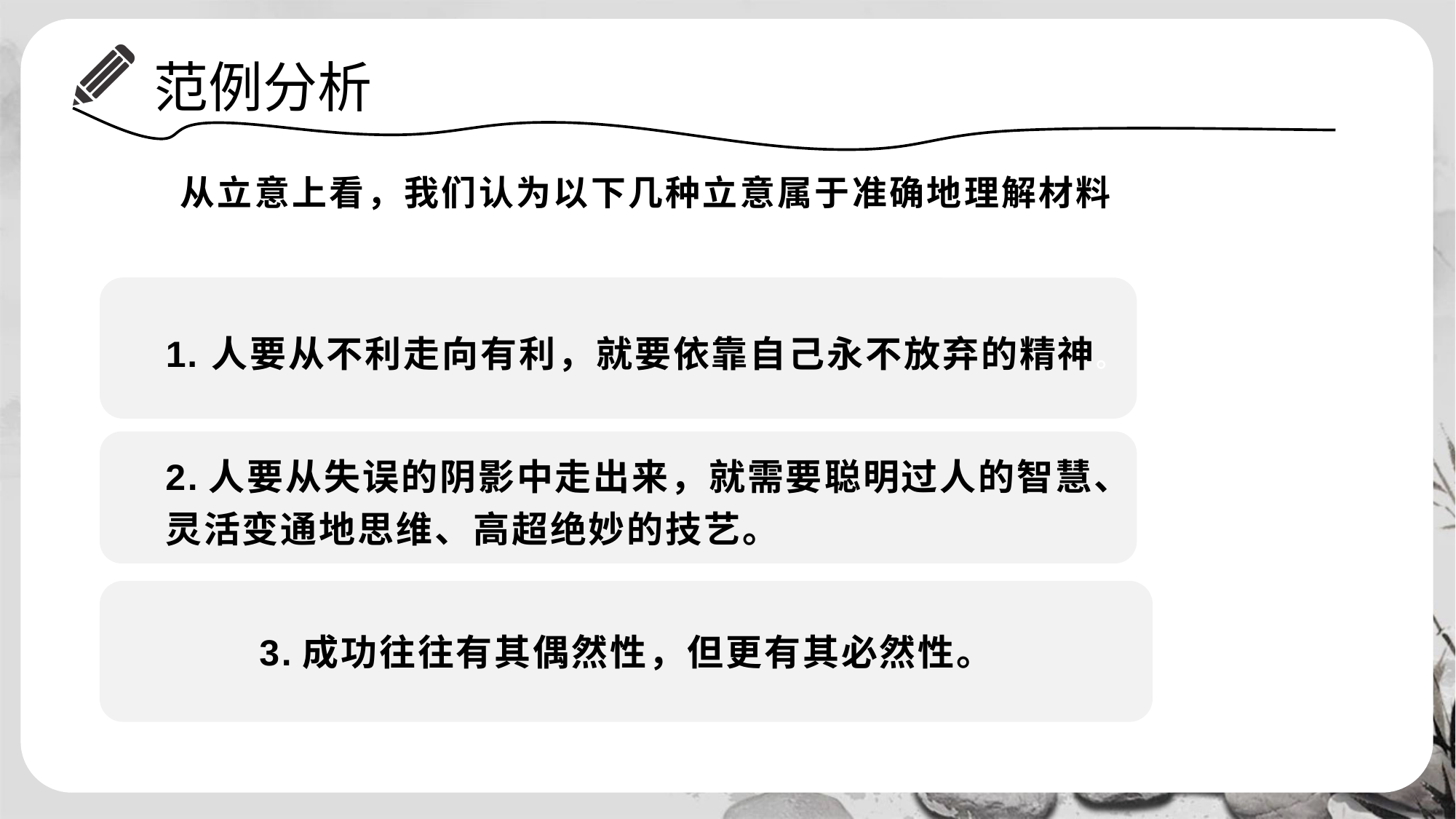

# 范例分析
从立意上看，我们认为以下几种立意属于准确地理解材料
人要从不利走向有利，就要依靠自己永不放弃的精神。

2.人要从失误的阴影中走出来，就需要聪明过人的智慧、灵活变通地思维、高超绝妙的技艺。

3.成功往往有其偶然性，但更有其必然性。